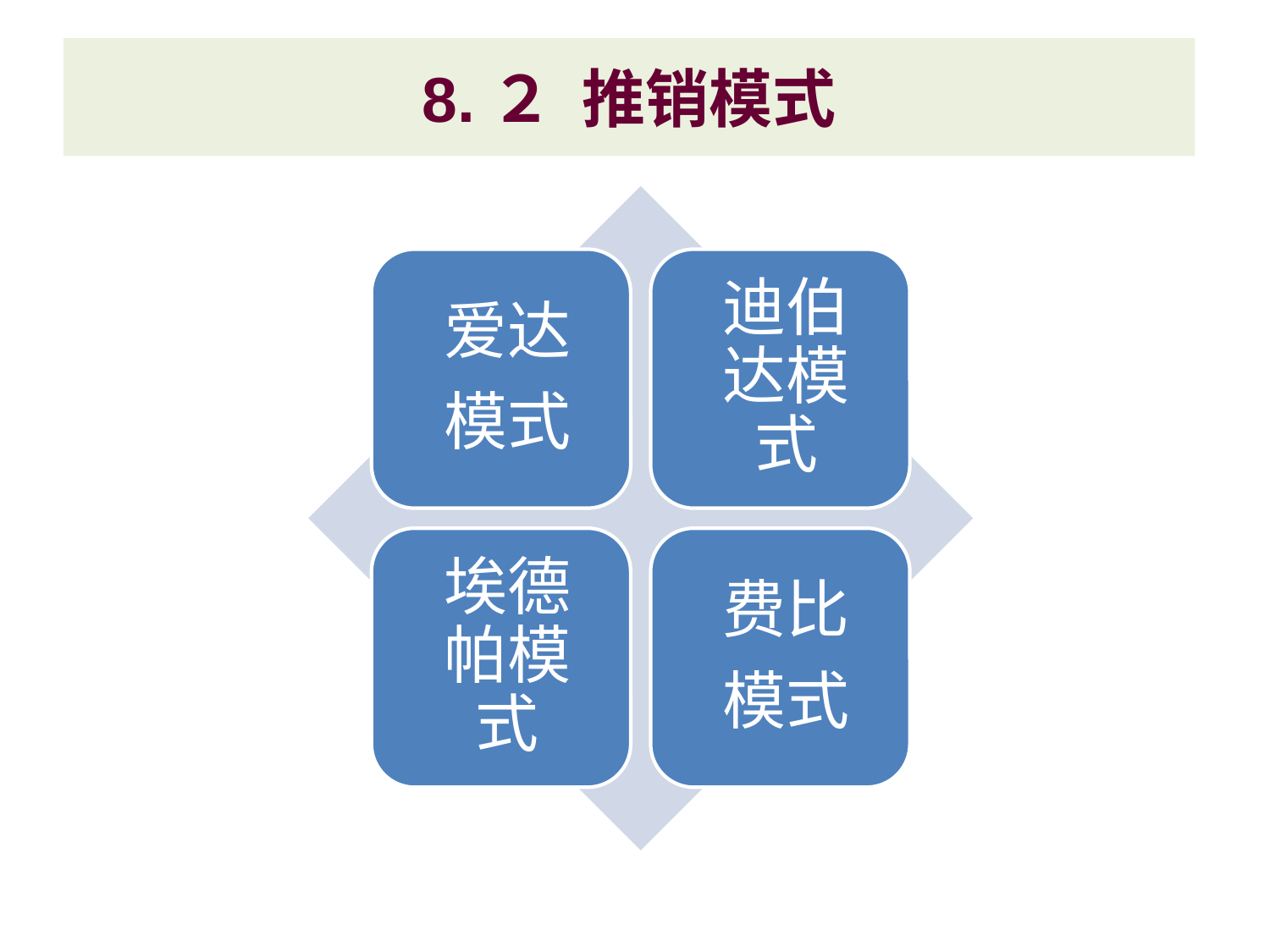

# 8.２  推销模式
爱达
模式
迪伯达模式
埃德帕模式
费比
模式